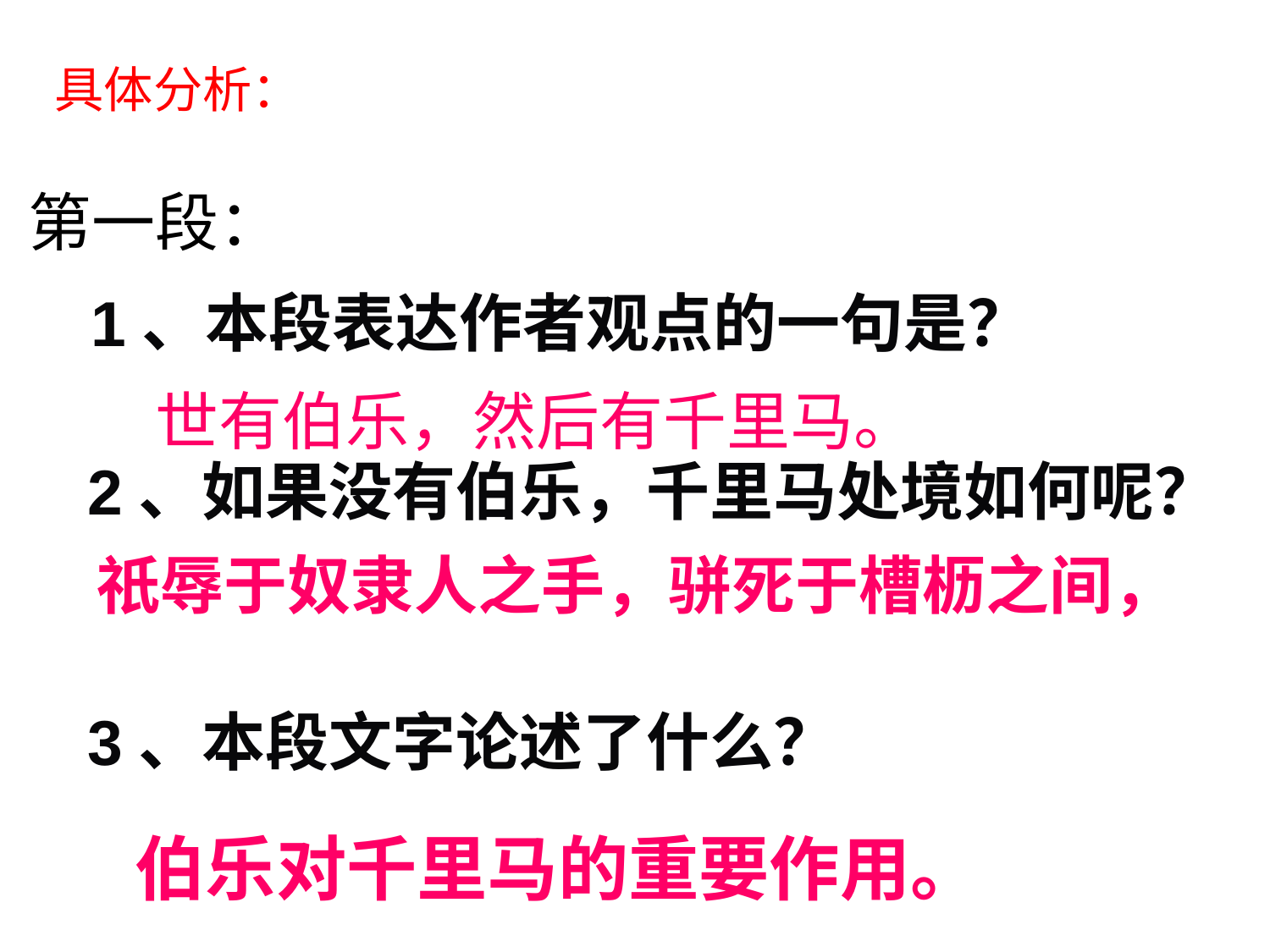

#
具体分析：
第一段：

1、本段表达作者观点的一句是？
世有伯乐，然后有千里马。
2、如果没有伯乐，千里马处境如何呢？
祇辱于奴隶人之手，骈死于槽枥之间，
3、本段文字论述了什么？
伯乐对千里马的重要作用。